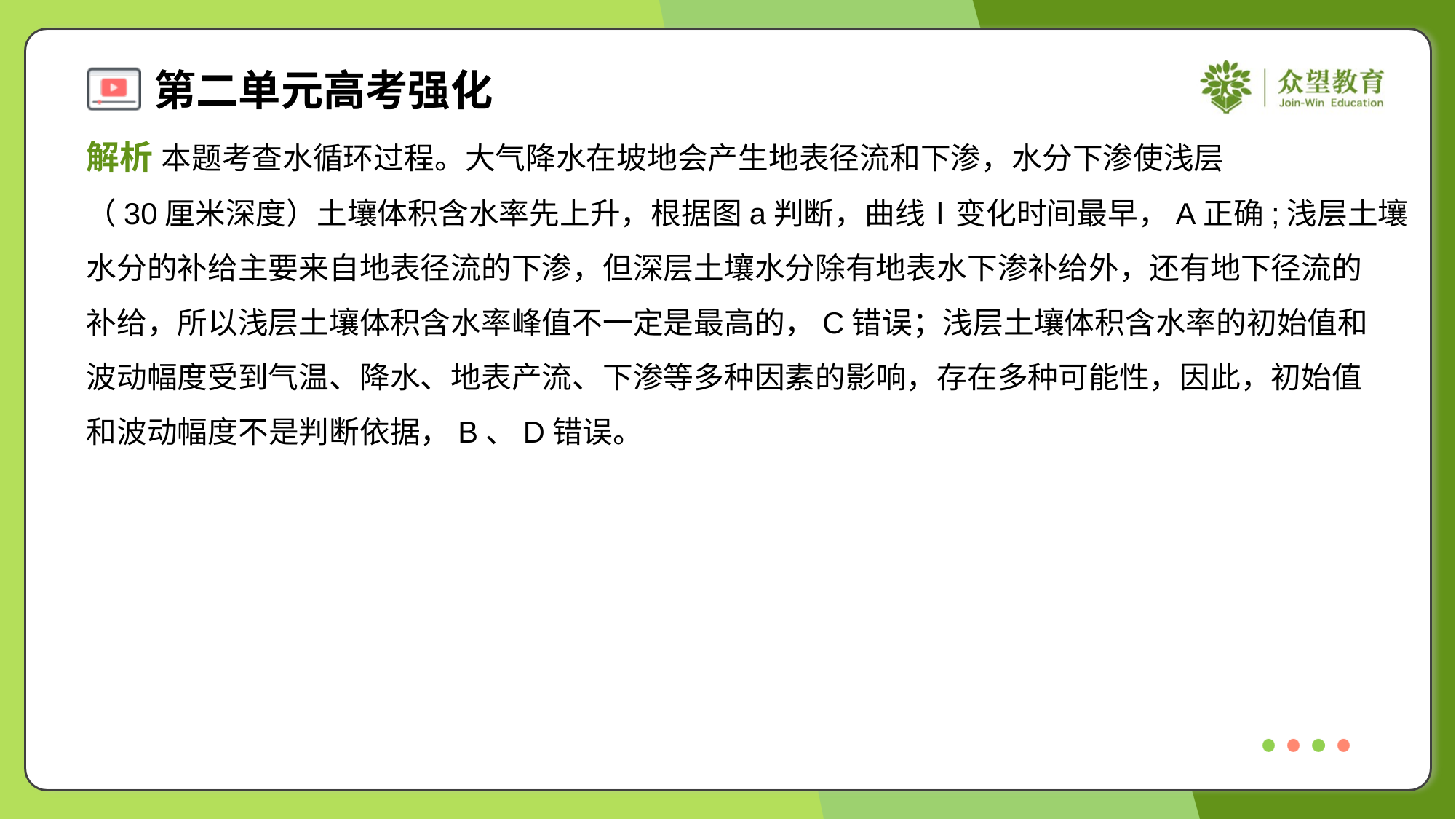

解析 本题考查水循环过程。大气降水在坡地会产生地表径流和下渗，水分下渗使浅层
（30厘米深度）土壤体积含水率先上升，根据图a判断，曲线Ⅰ变化时间最早，A正确;浅层土壤
水分的补给主要来自地表径流的下渗，但深层土壤水分除有地表水下渗补给外，还有地下径流的
补给，所以浅层土壤体积含水率峰值不一定是最高的，C错误；浅层土壤体积含水率的初始值和
波动幅度受到气温、降水、地表产流、下渗等多种因素的影响，存在多种可能性，因此，初始值
和波动幅度不是判断依据，B、D错误。